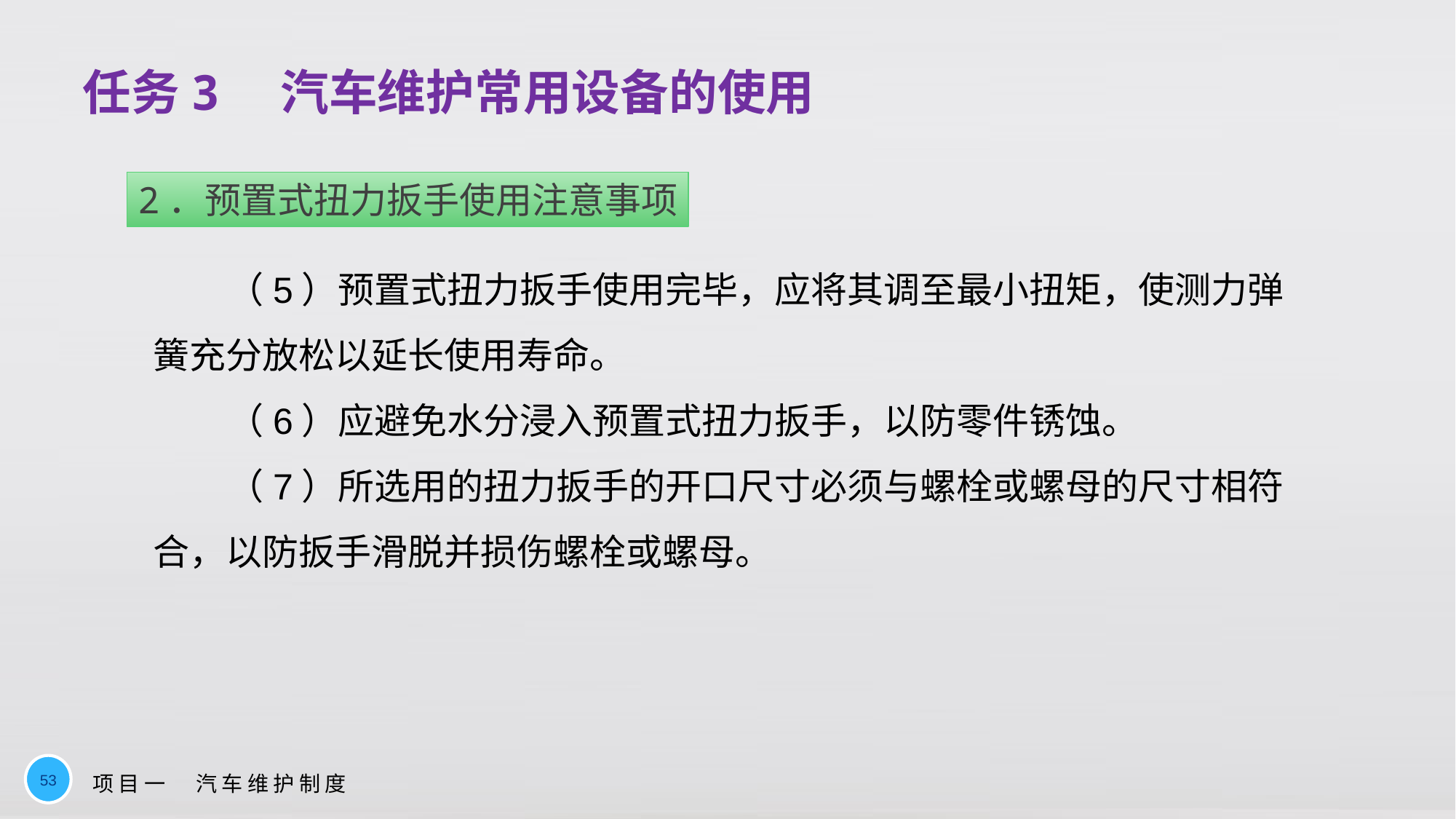

# 任务3　汽车维护常用设备的使用
2．预置式扭力扳手使用注意事项
（5）预置式扭力扳手使用完毕，应将其调至最小扭矩，使测力弹簧充分放松以延长使用寿命。
（6）应避免水分浸入预置式扭力扳手，以防零件锈蚀。
（7）所选用的扭力扳手的开口尺寸必须与螺栓或螺母的尺寸相符合，以防扳手滑脱并损伤螺栓或螺母。
53